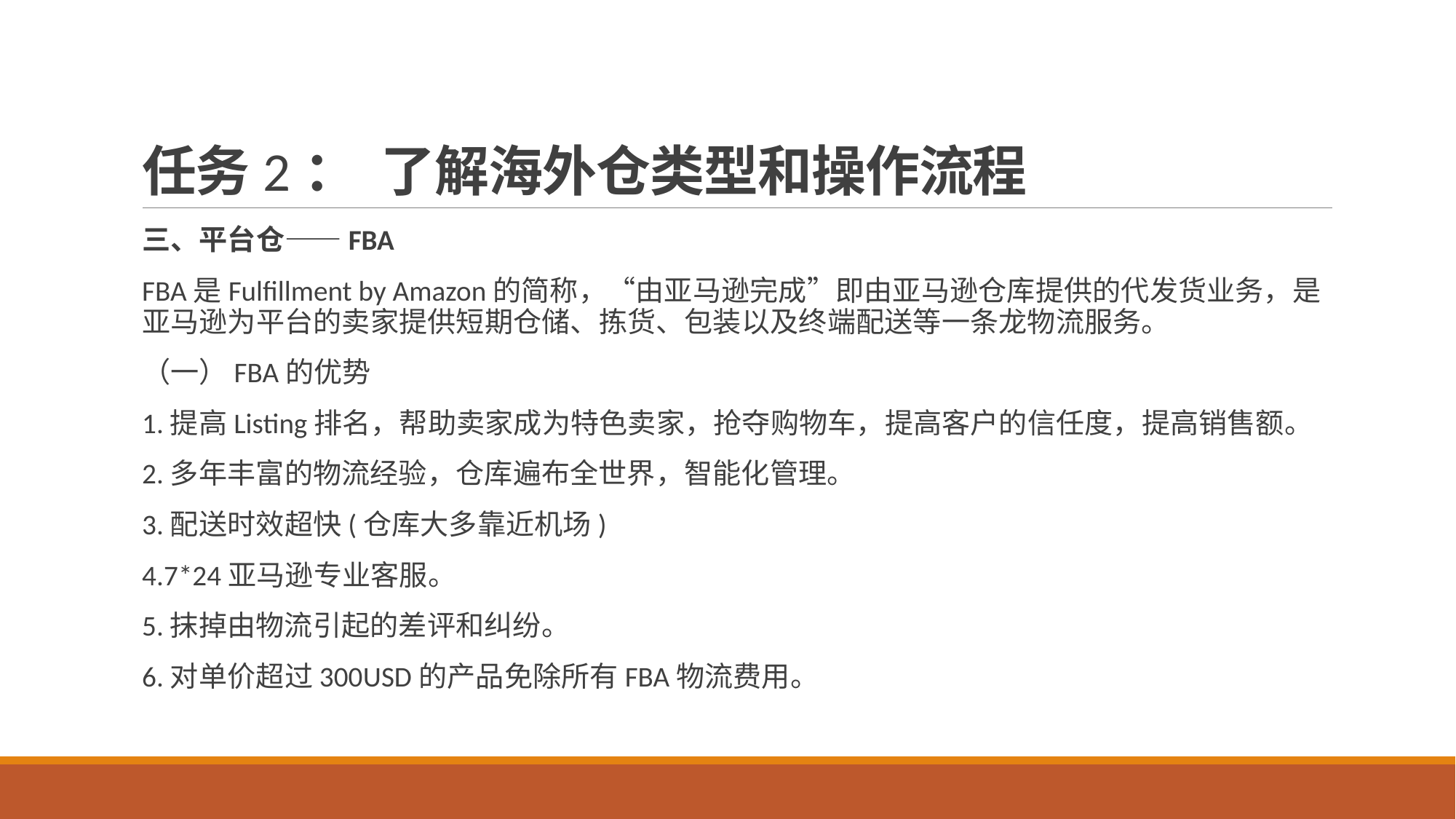

# 任务2：  了解海外仓类型和操作流程
三、平台仓——FBA
FBA是Fulfillment by Amazon的简称，“由亚马逊完成”即由亚马逊仓库提供的代发货业务，是亚马逊为平台的卖家提供短期仓储、拣货、包装以及终端配送等一条龙物流服务。
（一）FBA的优势
1.提高Listing排名，帮助卖家成为特色卖家，抢夺购物车，提高客户的信任度，提高销售额。
2.多年丰富的物流经验，仓库遍布全世界，智能化管理。
3.配送时效超快(仓库大多靠近机场)
4.7*24亚马逊专业客服。
5.抹掉由物流引起的差评和纠纷。
6.对单价超过300USD的产品免除所有FBA物流费用。